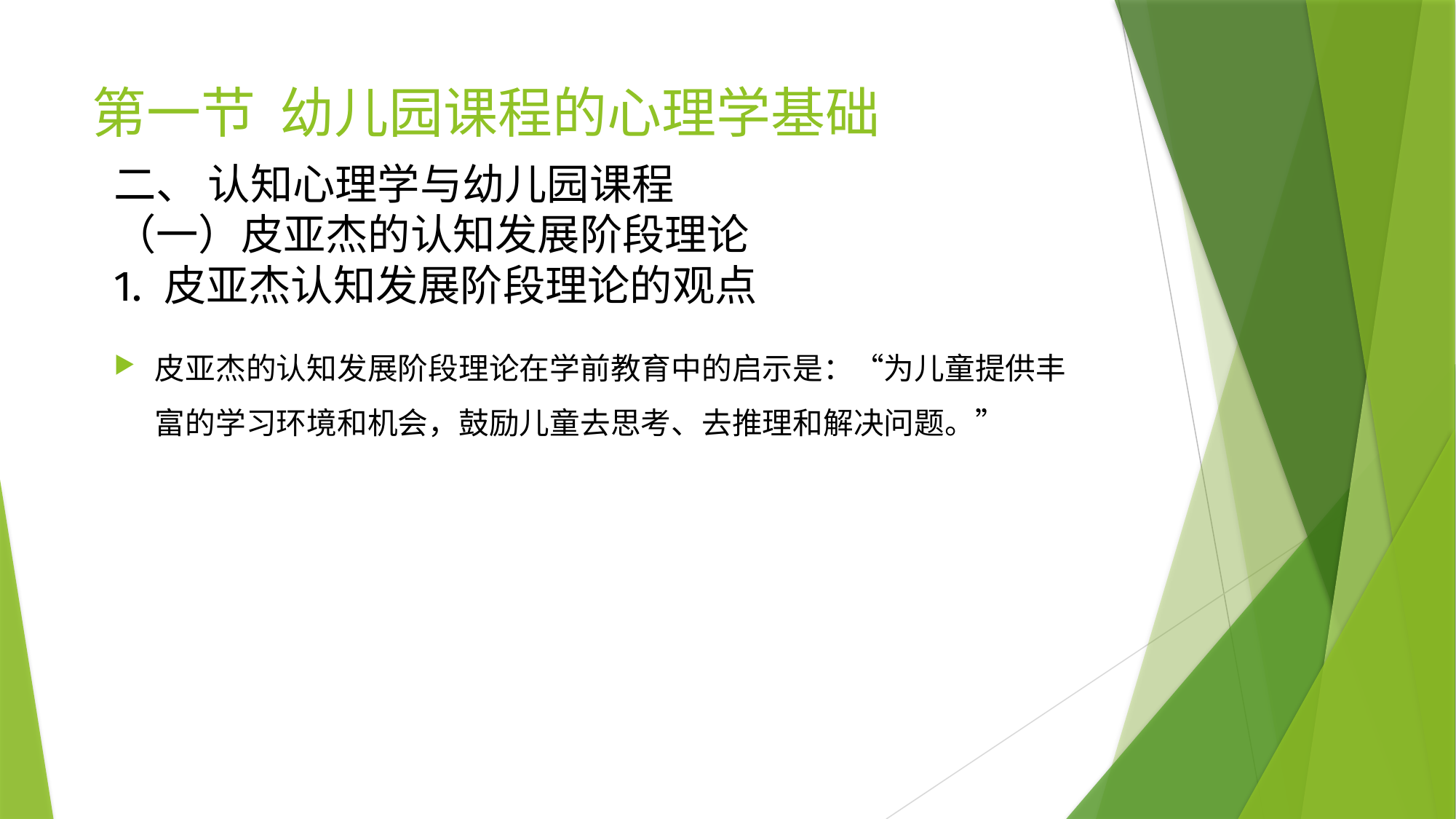

# 第一节  幼儿园课程的心理学基础
二、 认知心理学与幼儿园课程
（一）皮亚杰的认知发展阶段理论
1. 皮亚杰认知发展阶段理论的观点
皮亚杰的认知发展阶段理论在学前教育中的启示是：“为儿童提供丰富的学习环境和机会，鼓励儿童去思考、去推理和解决问题。”